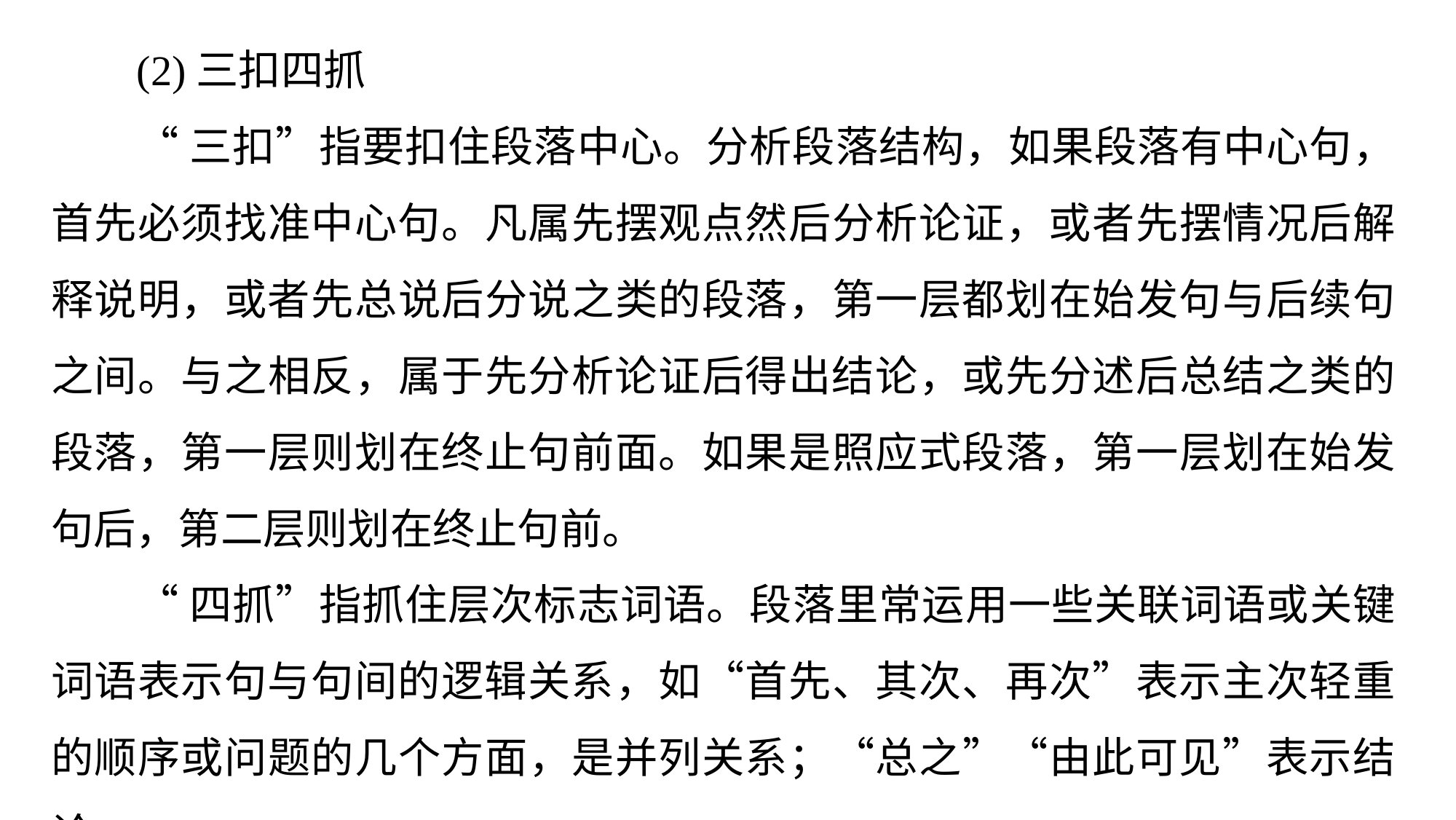

(2)三扣四抓
“三扣”指要扣住段落中心。分析段落结构，如果段落有中心句，首先必须找准中心句。凡属先摆观点然后分析论证，或者先摆情况后解释说明，或者先总说后分说之类的段落，第一层都划在始发句与后续句之间。与之相反，属于先分析论证后得出结论，或先分述后总结之类的段落，第一层则划在终止句前面。如果是照应式段落，第一层划在始发句后，第二层则划在终止句前。
“四抓”指抓住层次标志词语。段落里常运用一些关联词语或关键词语表示句与句间的逻辑关系，如“首先、其次、再次”表示主次轻重的顺序或问题的几个方面，是并列关系；“总之”“由此可见”表示结论，